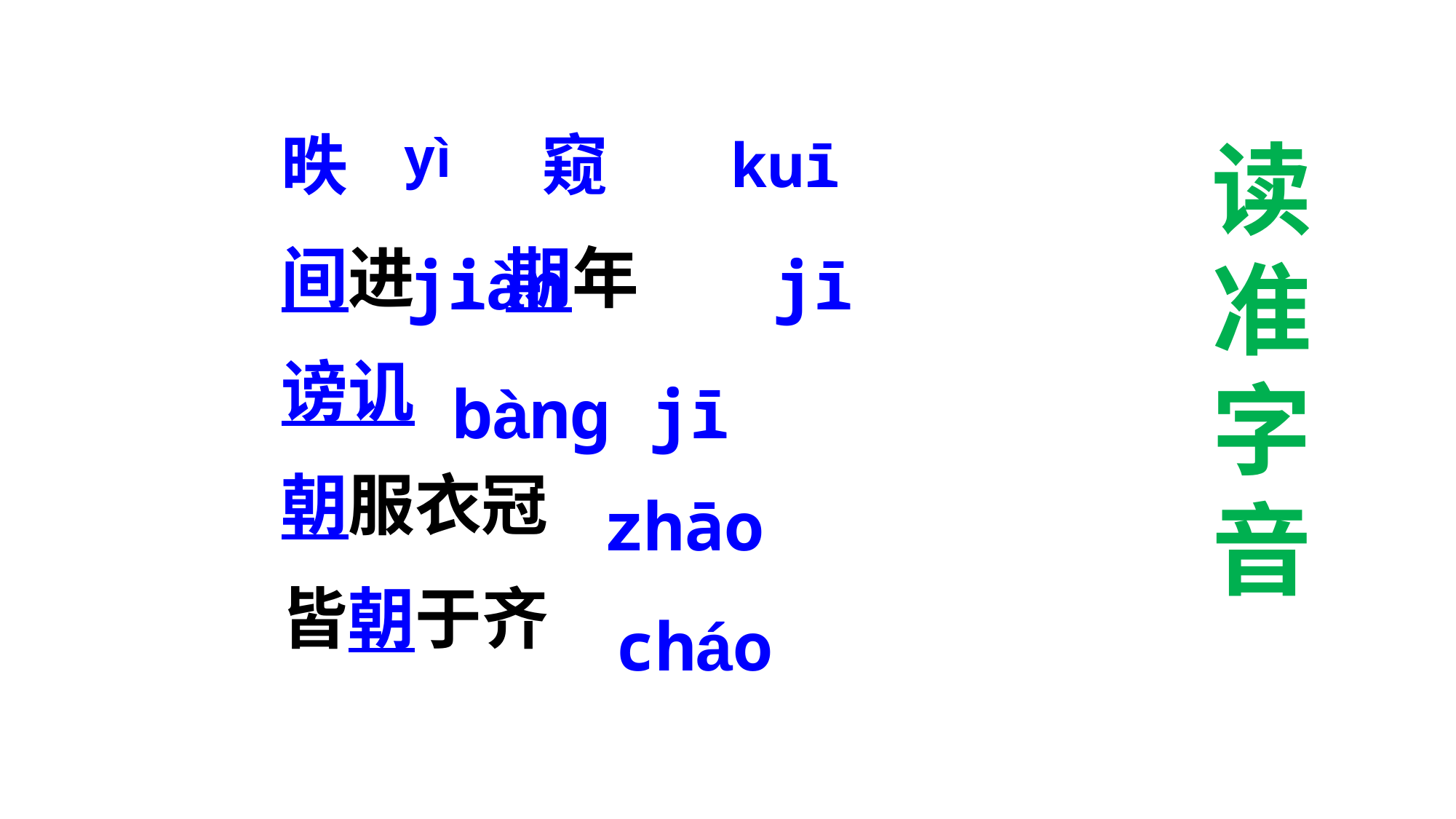

昳    　　窥
间进      期年
谤讥
朝服衣冠
皆朝于齐
yì
读准字音
kuī
jiàn
jī

bàng jī
zhāo
cháo